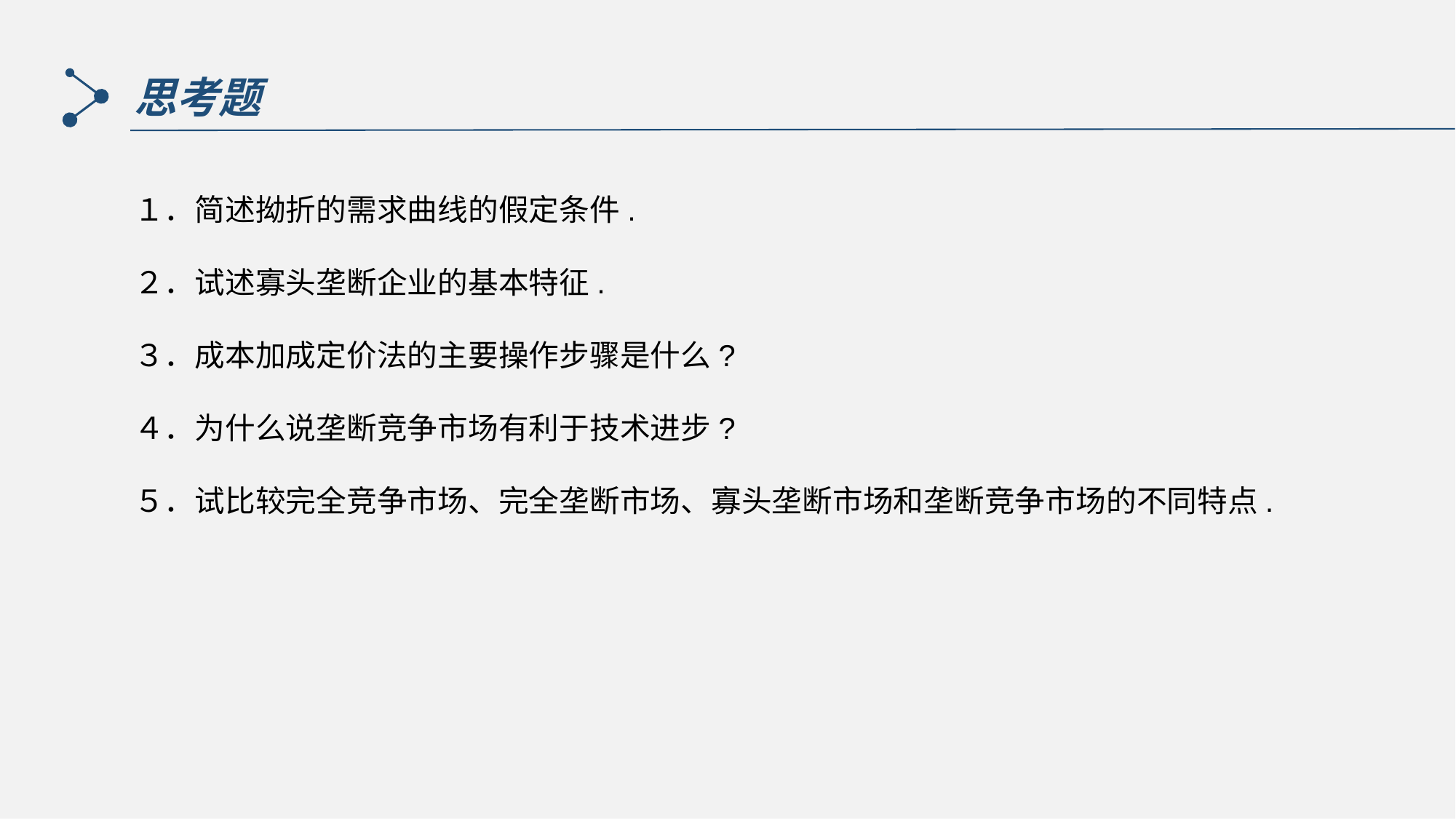

思考题
１．简述拗折的需求曲线的假定条件.
２．试述寡头垄断企业的基本特征.
３．成本加成定价法的主要操作步骤是什么?
４．为什么说垄断竞争市场有利于技术进步?
５．试比较完全竞争市场、完全垄断市场、寡头垄断市场和垄断竞争市场的不同特点.